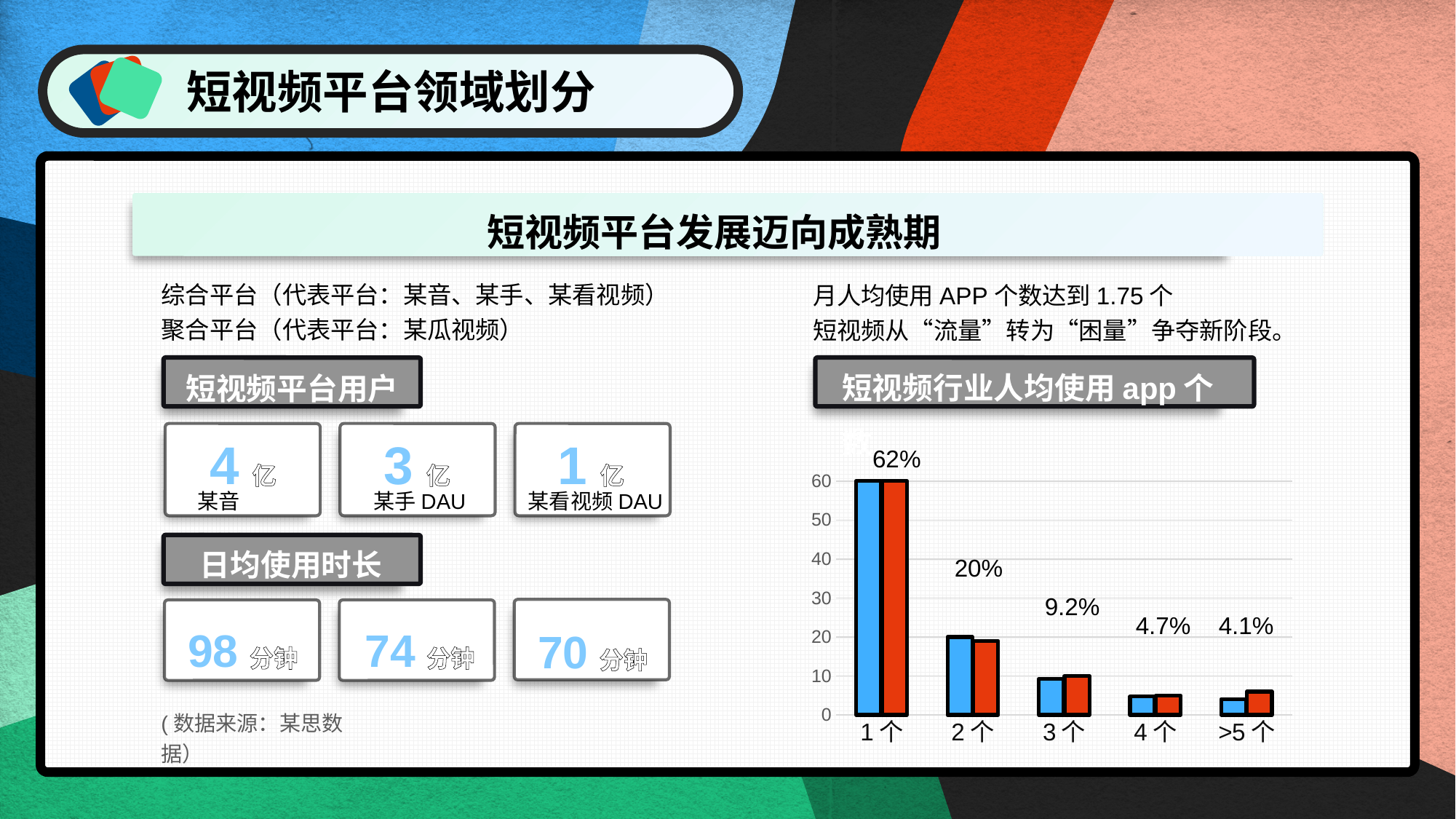

短视频平台领域划分
短视频平台发展迈向成熟期

综合平台（代表平台：某音、某手、某看视频）
聚合平台（代表平台：某瓜视频）
月人均使用APP个数达到1.75个
短视频从“流量”转为“困量”争夺新阶段。
短视频行业人均使用app个数

短视频平台用户

4亿

某音DAU
3亿
某手DAU

1亿
某看视频DAU

62%

### Chart

| Category | 系列 1 | 系列 2 |
|---|---|---|
| 1个 | 62.0 | 61.0 |
| 2个 | 20.0 | 19.0 |
| 3个 | 9.2 | 10.0 |
| 4个 | 4.7 | 5.0 |
| >5个 | 4.1 | 6.0 |
20%
9.2%
4.7%
4.1%
日均使用时长

98分钟

74分钟

70分钟

(数据来源：某思数据）